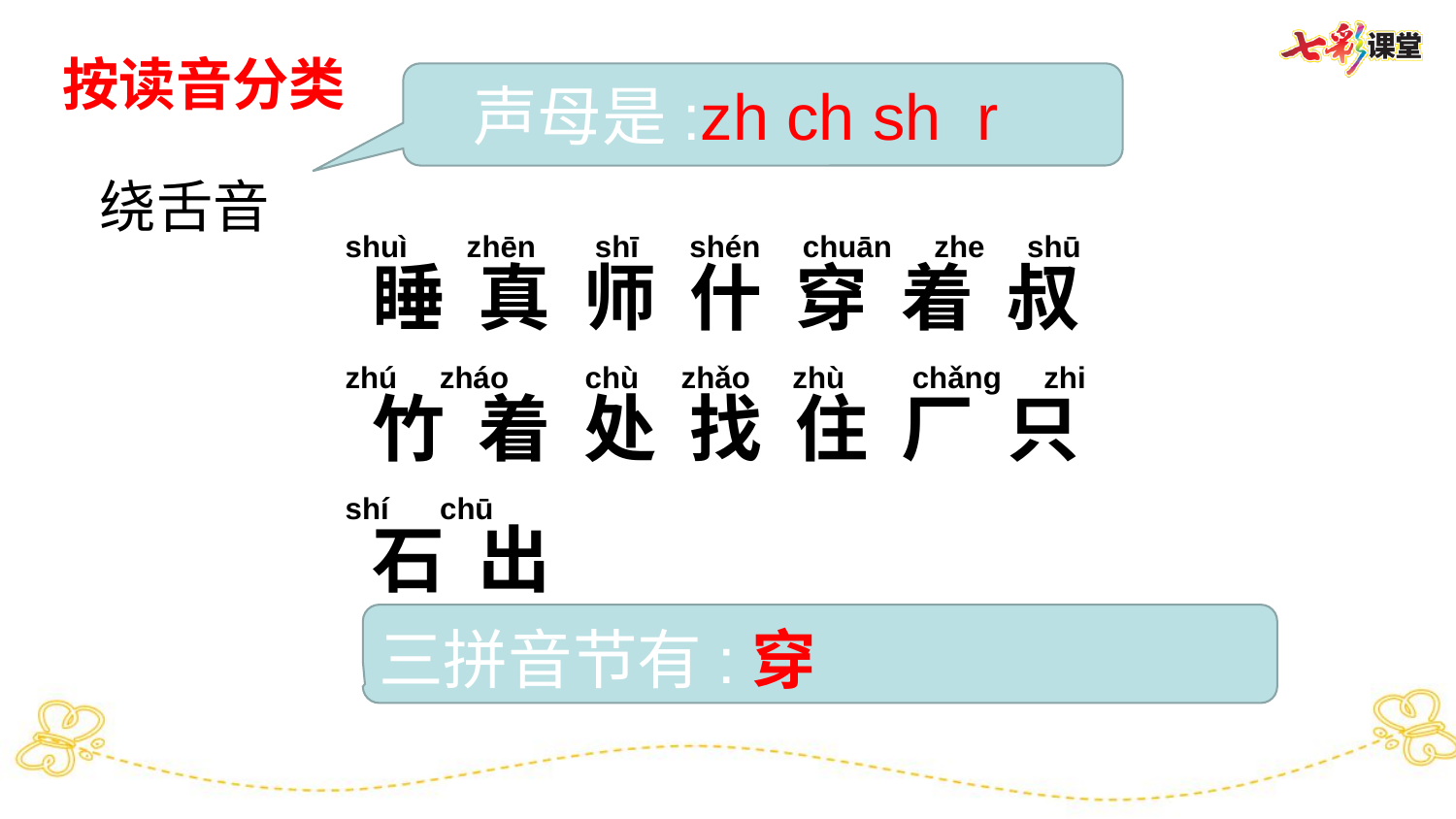

按读音分类
声母是:zh ch sh  r
绕舌音
shuì       zhēn       shī      shén     chuān     zhe     shū

zhú     zháo         chù     zhǎo     zhù        chǎng     zhi

shí      chū
睡  真  师  什  穿  着  叔
竹  着  处  找  住  厂  只
石  出

三拼音节有:穿